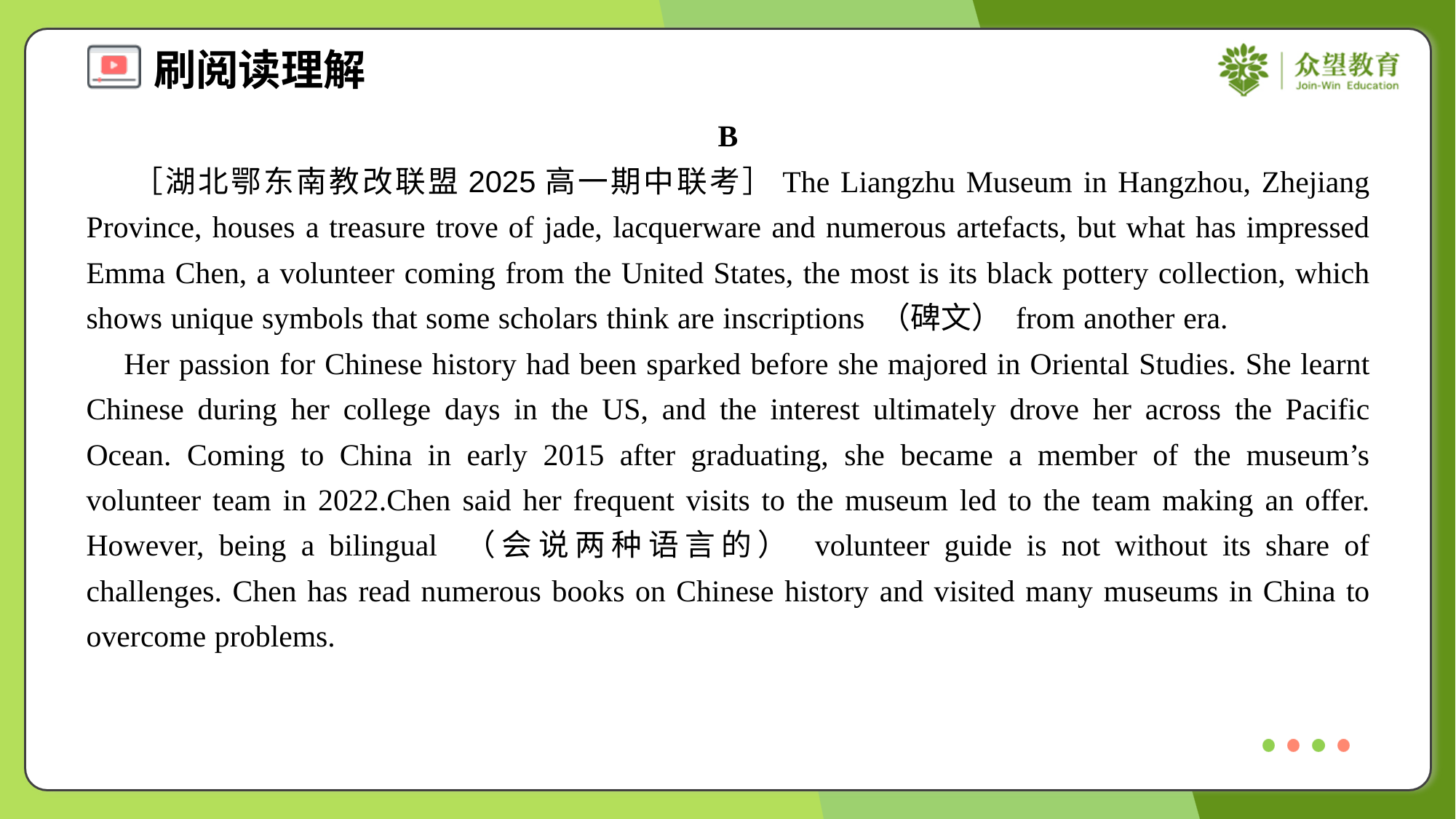

B
    ［湖北鄂东南教改联盟2025高一期中联考］The Liangzhu Museum in Hangzhou, Zhejiang Province, houses a treasure trove of jade, lacquerware and numerous artefacts, but what has impressed Emma Chen, a volunteer coming from the United States, the most is its black pottery collection, which shows unique symbols that some scholars think are inscriptions （碑文） from another era.
    Her passion for Chinese history had been sparked before she majored in Oriental Studies. She learnt Chinese during her college days in the US, and the interest ultimately drove her across the Pacific Ocean. Coming to China in early 2015 after graduating, she became a member of the museum’s volunteer team in 2022.Chen said her frequent visits to the museum led to the team making an offer. However, being a bilingual （会说两种语言的） volunteer guide is not without its share of challenges. Chen has read numerous books on Chinese history and visited many museums in China to overcome problems.